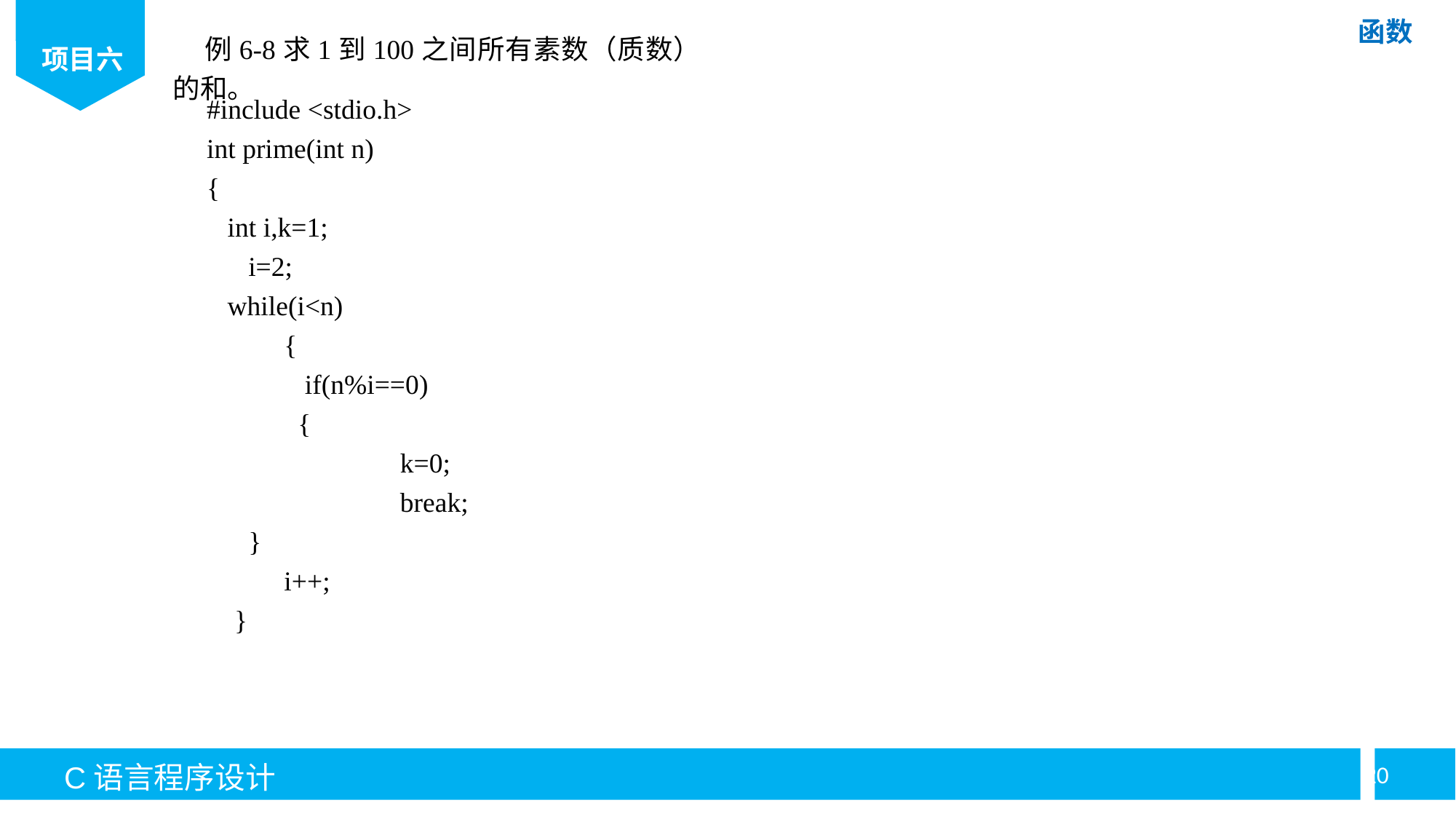

例6-8求1到100之间所有素数（质数）的和。
#include <stdio.h>
int prime(int n)
{
   int i,k=1;
      i=2;
   while(i<n)
	{
	   if(n%i==0)
	  {
		 k=0;
		 break;
      }
	i++;
    }